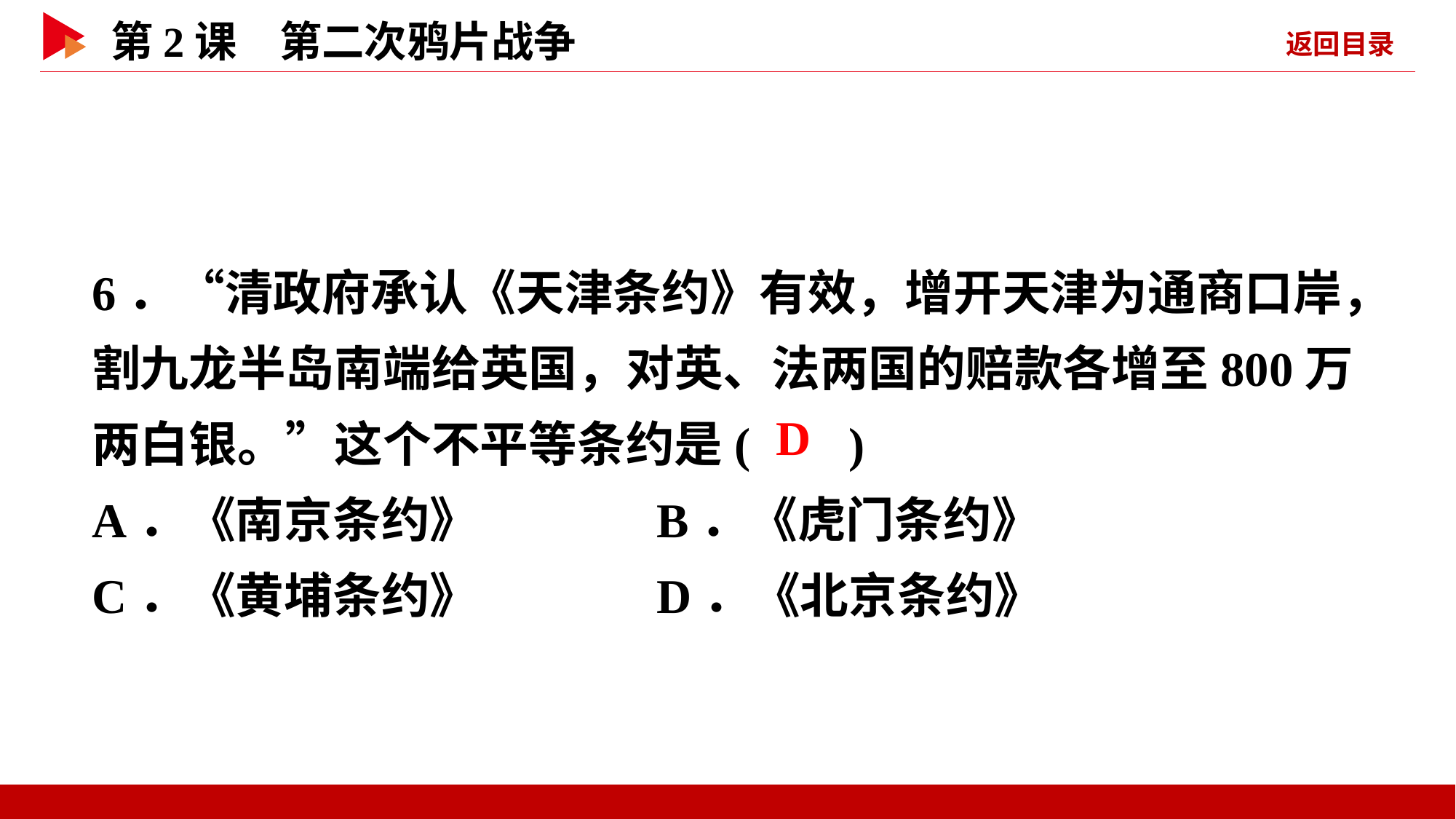

6．“清政府承认《天津条约》有效，增开天津为通商口岸，割九龙半岛南端给英国，对英、法两国的赔款各增至800万两白银。”这个不平等条约是(        )
A．《南京条约》               B．《虎门条约》
C．《黄埔条约》               D．《北京条约》
   D